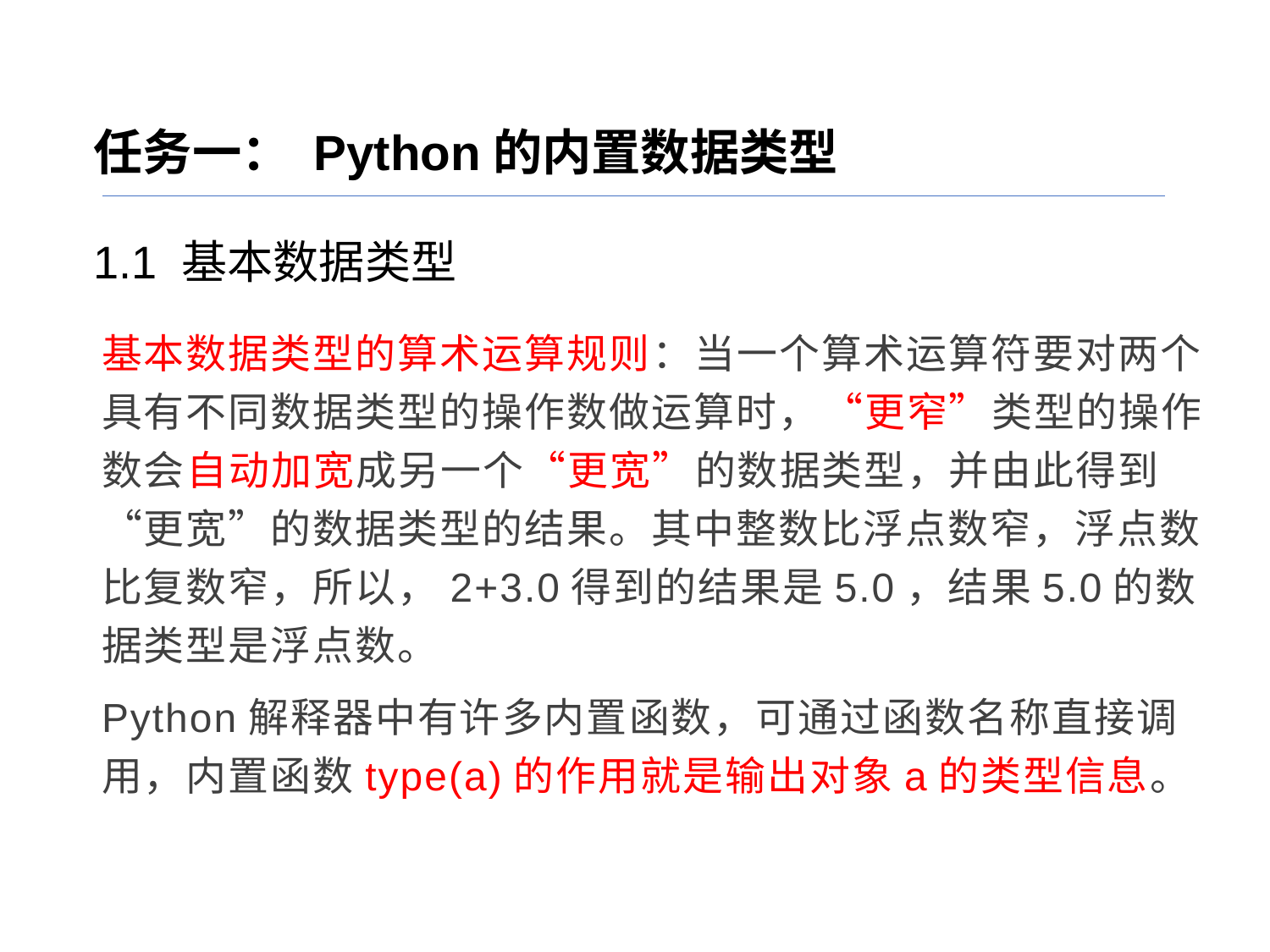

任务一： Python的内置数据类型
1.1 基本数据类型
基本数据类型的算术运算规则：当一个算术运算符要对两个具有不同数据类型的操作数做运算时，“更窄”类型的操作数会自动加宽成另一个“更宽”的数据类型，并由此得到“更宽”的数据类型的结果。其中整数比浮点数窄，浮点数比复数窄，所以，2+3.0得到的结果是5.0，结果5.0的数据类型是浮点数。
Python解释器中有许多内置函数，可通过函数名称直接调用，内置函数type(a)的作用就是输出对象a的类型信息。